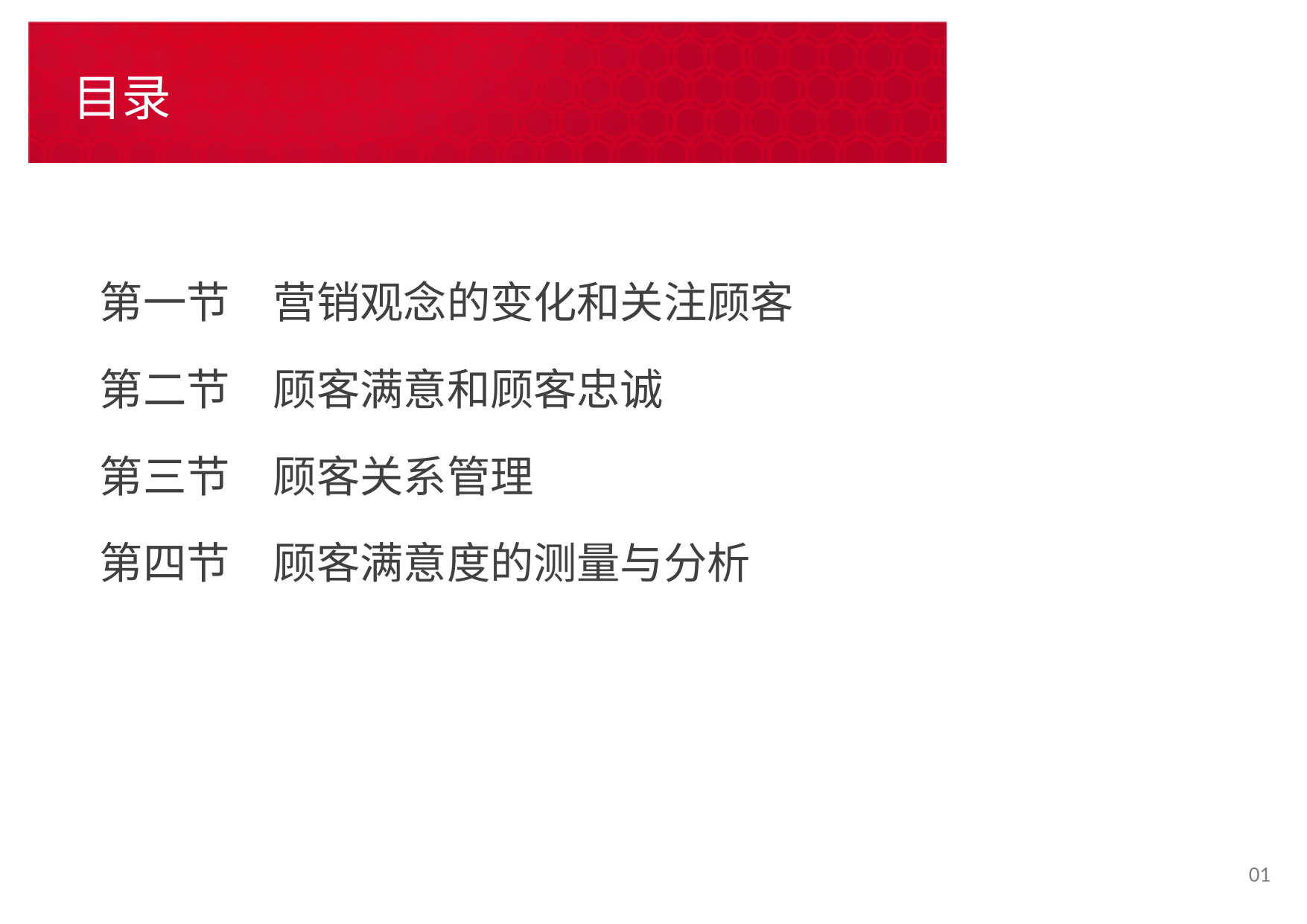

# 目录
第一节　营销观念的变化和关注顾客
第二节　顾客满意和顾客忠诚
第三节　顾客关系管理
第四节　顾客满意度的测量与分析
01